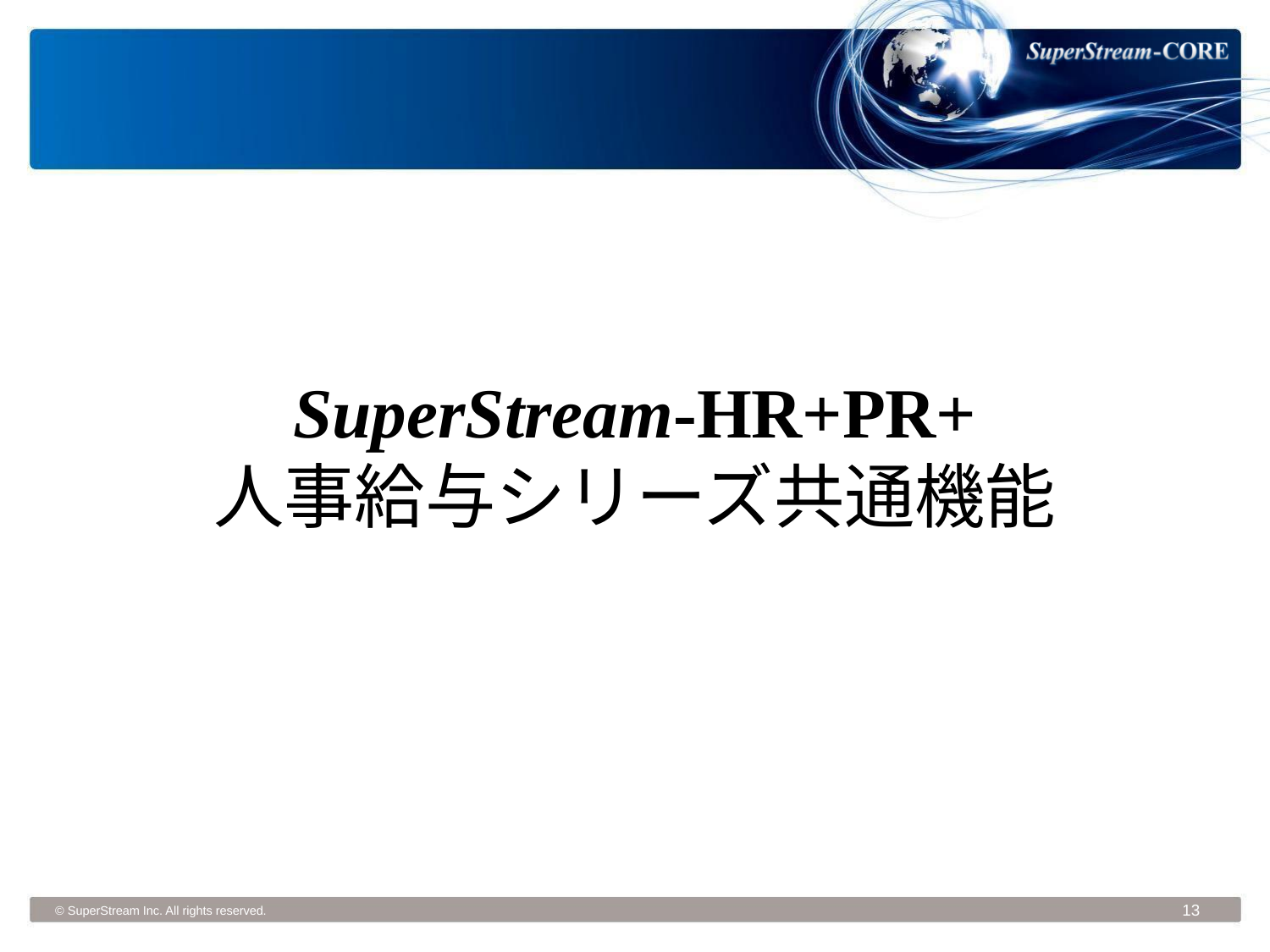

SuperStream-HR+PR+
人事給与シリーズ共通機能

© SuperStream Inc. All rights reserved.
13